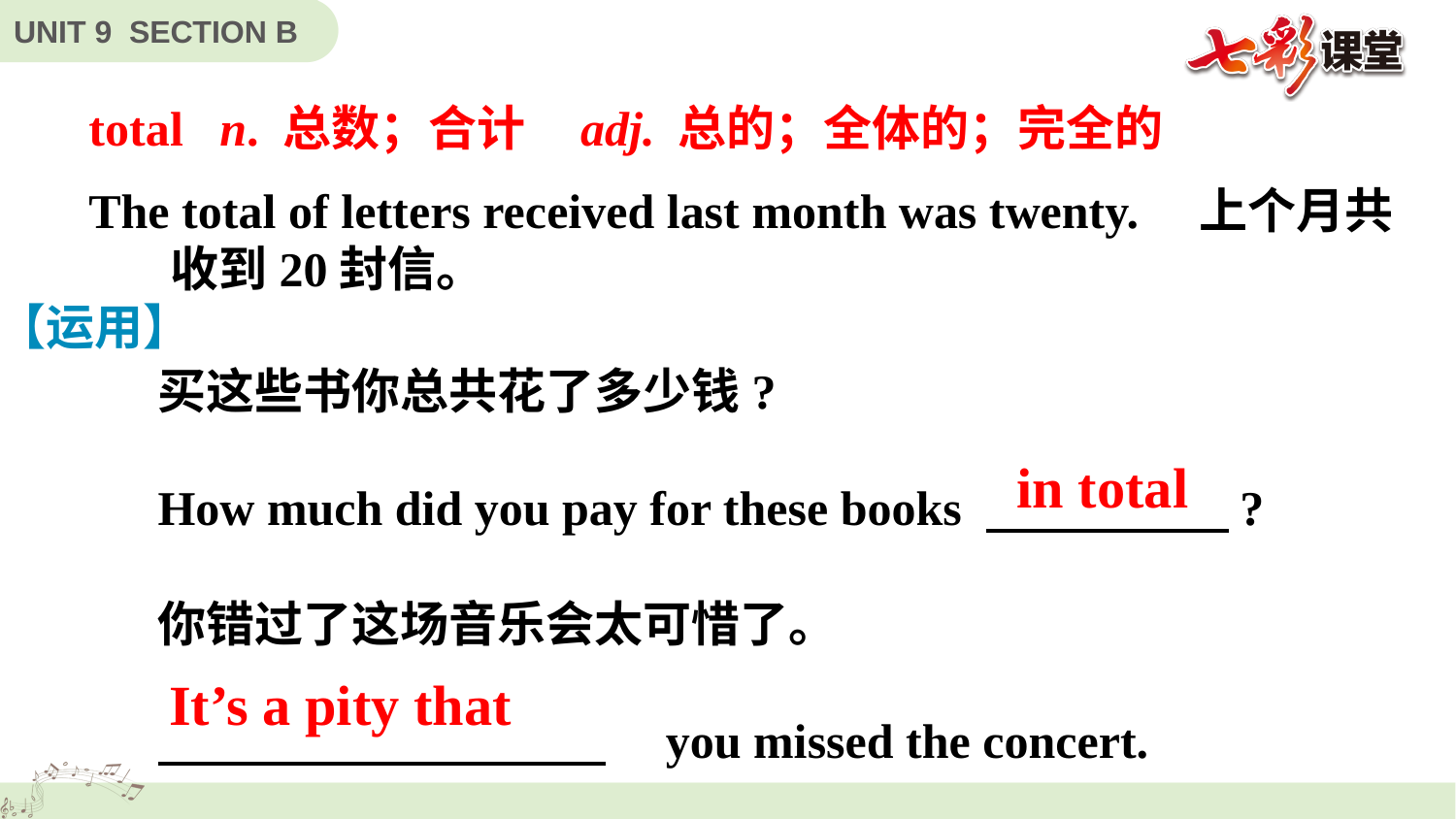

total   n. 总数；合计    adj. 总的；全体的；完全的
The total of letters received last month was twenty.    上个月共收到20封信。
【运用】
买这些书你总共花了多少钱?
How much did you pay for these books 　　　　　?
你错过了这场音乐会太可惜了。
　　　　 　　　　　　you missed the concert.
in total
It’s a pity that